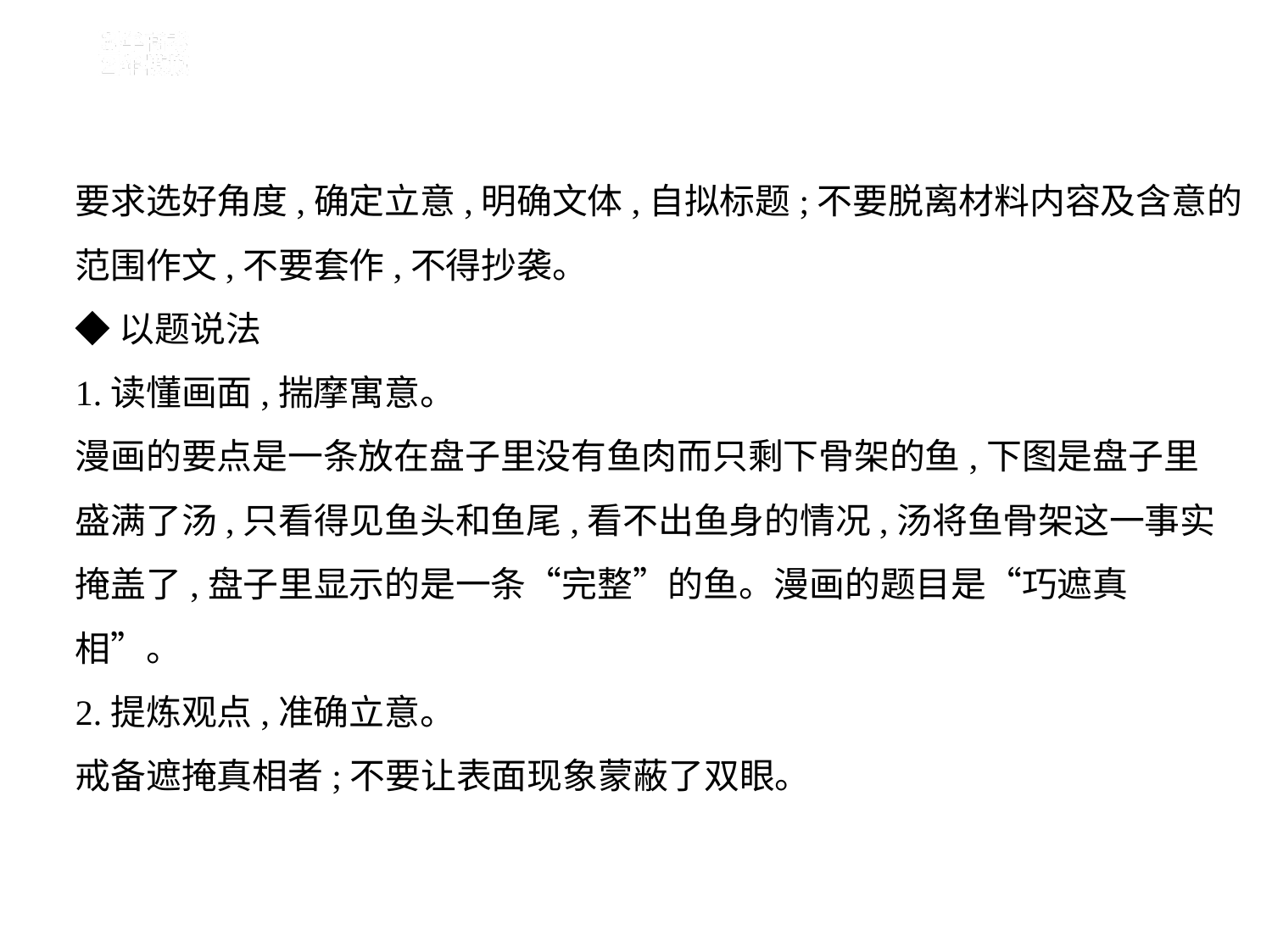

要求选好角度,确定立意,明确文体,自拟标题;不要脱离材料内容及含意的
范围作文,不要套作,不得抄袭。
◆以题说法
1.读懂画面,揣摩寓意。
漫画的要点是一条放在盘子里没有鱼肉而只剩下骨架的鱼,下图是盘子里
盛满了汤,只看得见鱼头和鱼尾,看不出鱼身的情况,汤将鱼骨架这一事实
掩盖了,盘子里显示的是一条“完整”的鱼。漫画的题目是“巧遮真
相”。
2.提炼观点,准确立意。
戒备遮掩真相者;不要让表面现象蒙蔽了双眼。